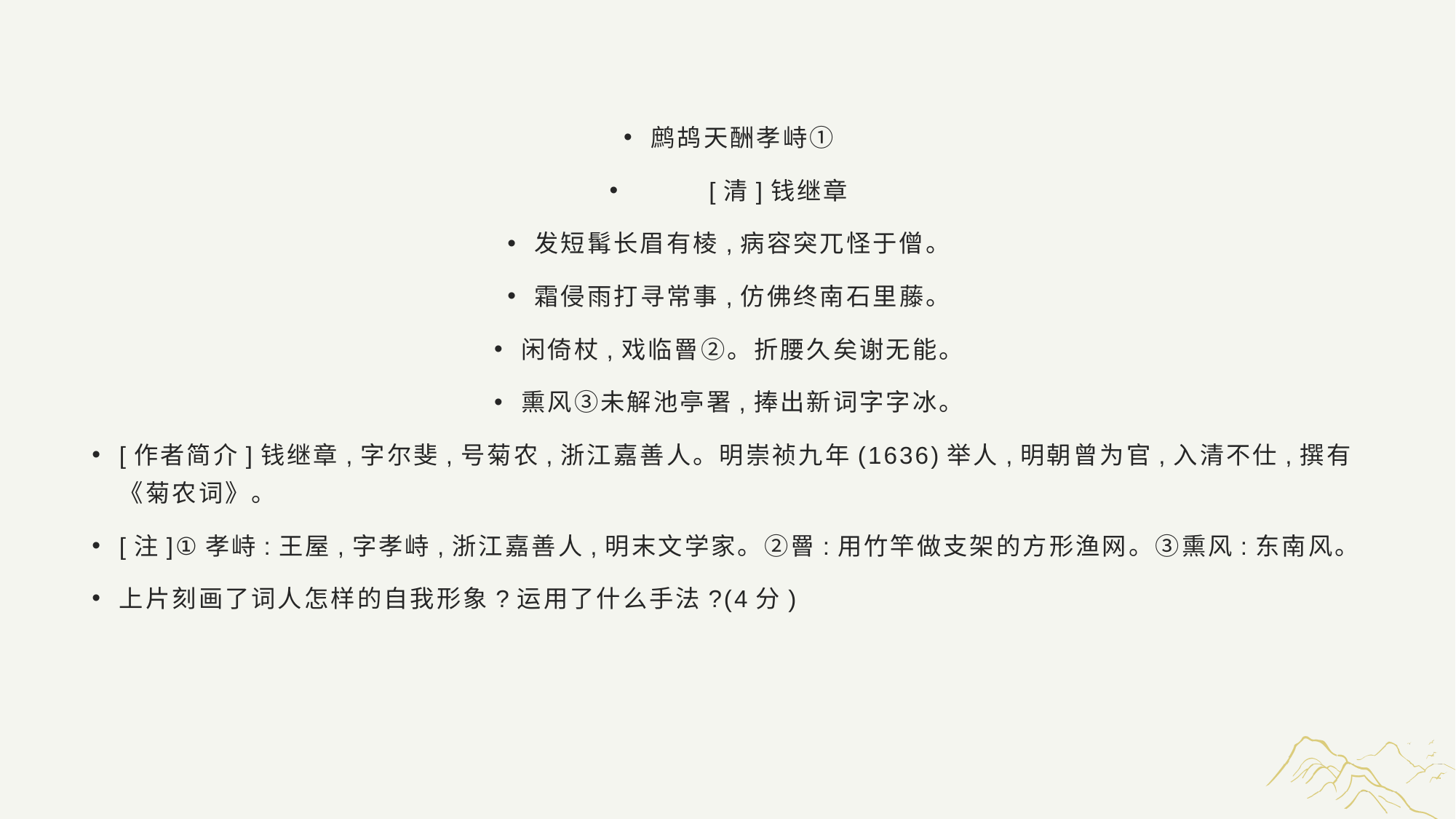

#
鹧鸪天酬孝峙①
        [清]钱继章
发短髯长眉有棱,病容突兀怪于僧。
霜侵雨打寻常事,仿佛终南石里藤。
闲倚杖,戏临罾②。折腰久矣谢无能。
熏风③未解池亭署,捧出新词字字冰。
[作者简介]钱继章,字尔斐,号菊农,浙江嘉善人。明崇祯九年(1636)举人,明朝曾为官,入清不仕,撰有《菊农词》。
[注]①孝峙:王屋,字孝峙,浙江嘉善人,明末文学家。②罾:用竹竿做支架的方形渔网。③熏风:东南风。
上片刻画了词人怎样的自我形象?运用了什么手法?(4分)